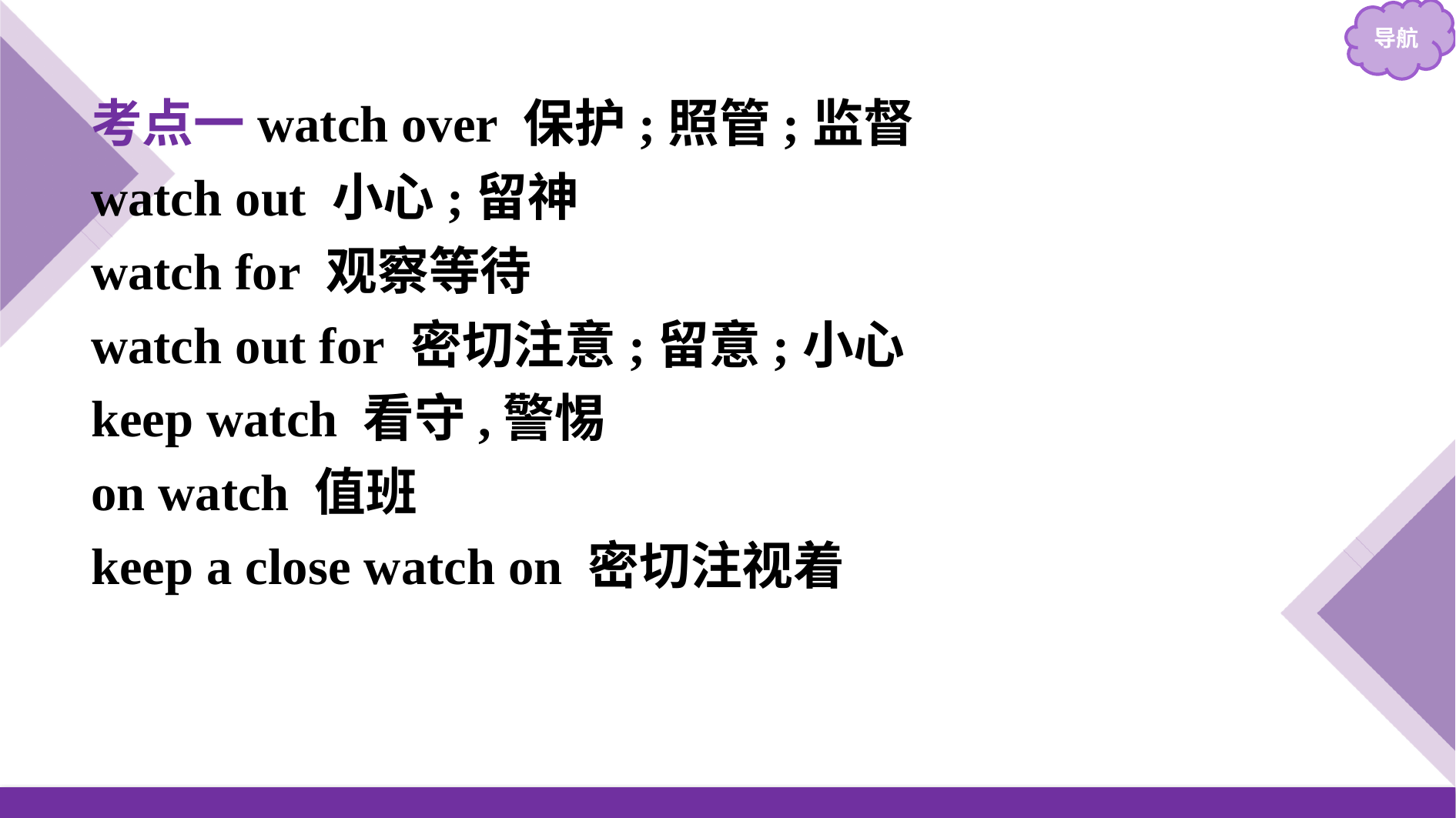

考点一watch over 保护;照管;监督
watch out 小心;留神
watch for 观察等待
watch out for 密切注意;留意;小心
keep watch 看守,警惕
on watch 值班
keep a close watch on 密切注视着